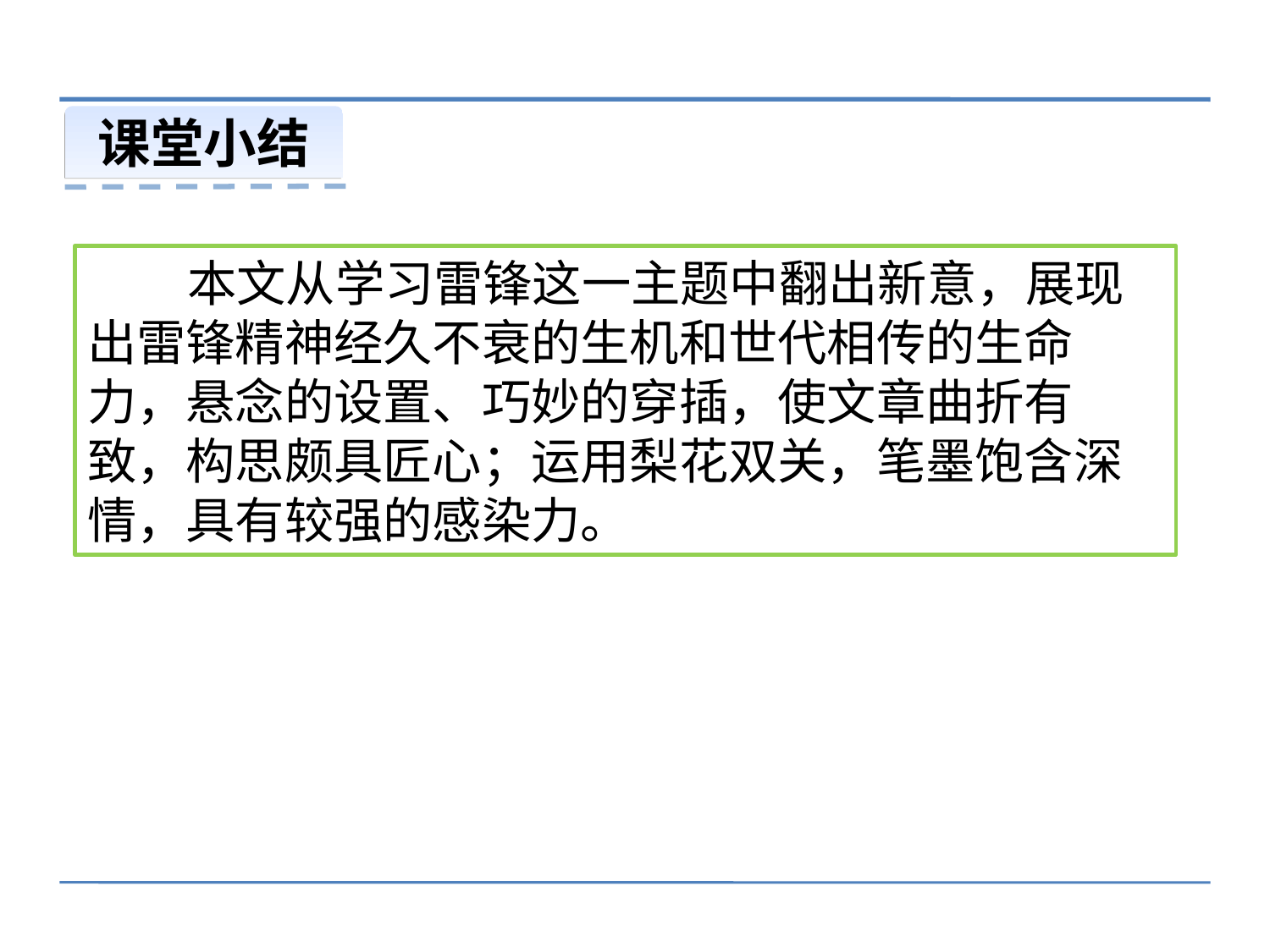

课堂小结

        本文从学习雷锋这一主题中翻出新意，展现出雷锋精神经久不衰的生机和世代相传的生命力，悬念的设置、巧妙的穿插，使文章曲折有致，构思颇具匠心；运用梨花双关，笔墨饱含深情，具有较强的感染力。